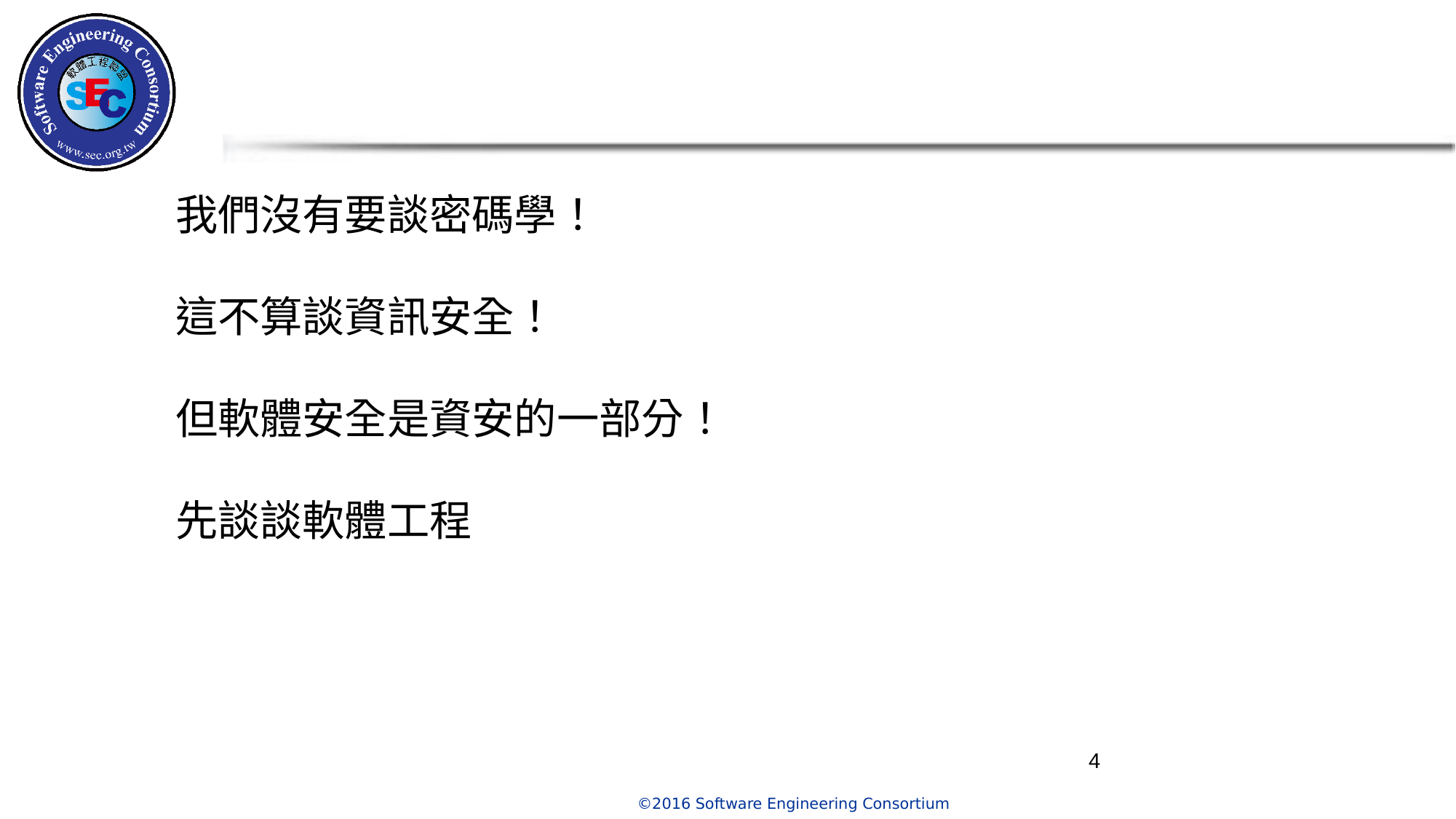

#
我們沒有要談密碼學！

這不算談資訊安全！

但軟體安全是資安的一部分！

先談談軟體工程
4